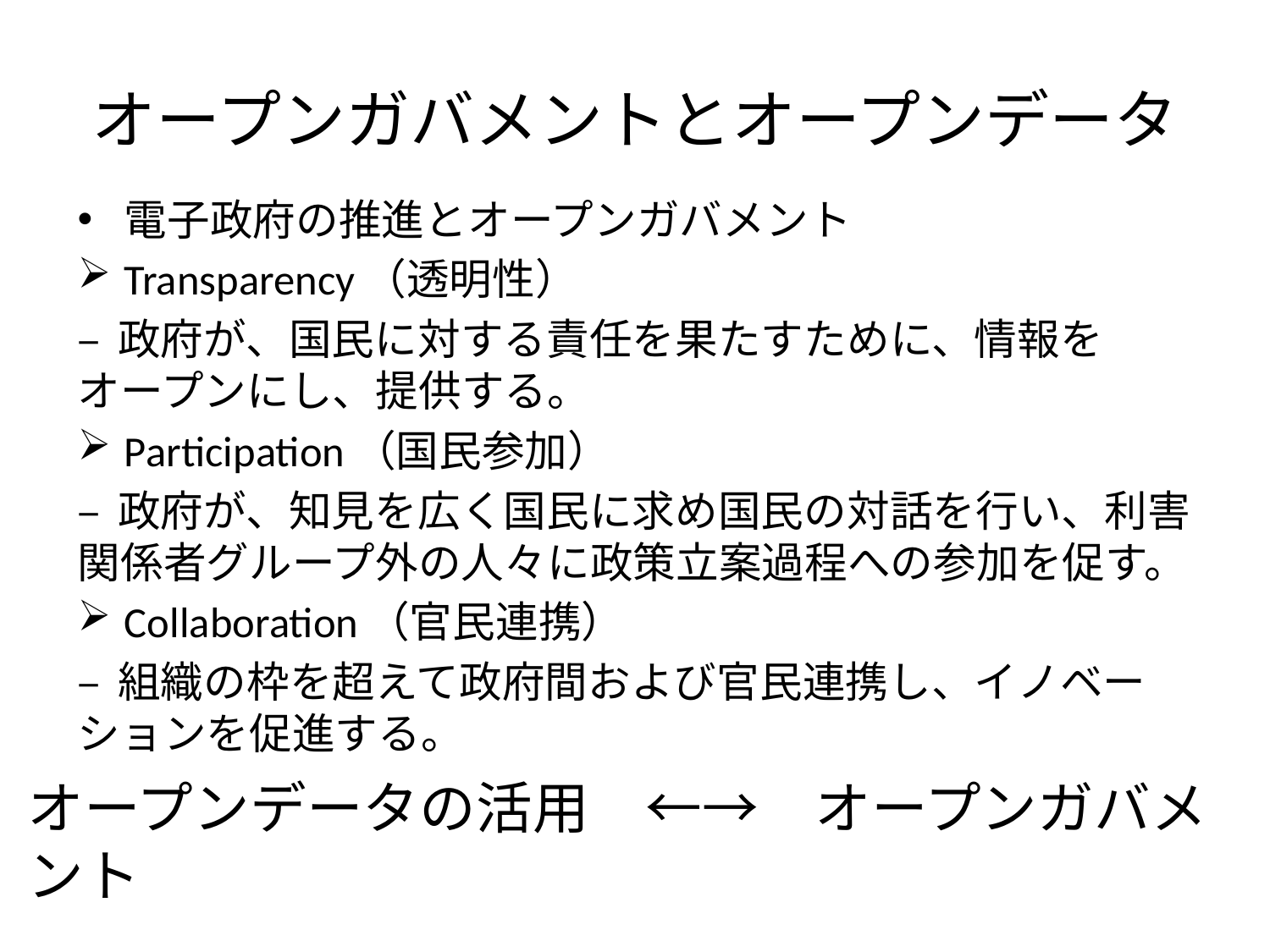

# オープンガバメントとオープンデータ
電子政府の推進とオープンガバメント
Transparency（透明性）
– 政府が、国民に対する責任を果たすために、情報を　オープンにし、提供する。
Participation（国民参加）
– 政府が、知見を広く国民に求め国民の対話を行い、利害関係者グループ外の人々に政策立案過程への参加を促す。
Collaboration（官民連携）
– 組織の枠を超えて政府間および官民連携し、イノベーションを促進する。
オープンデータの活用　←→　オープンガバメント